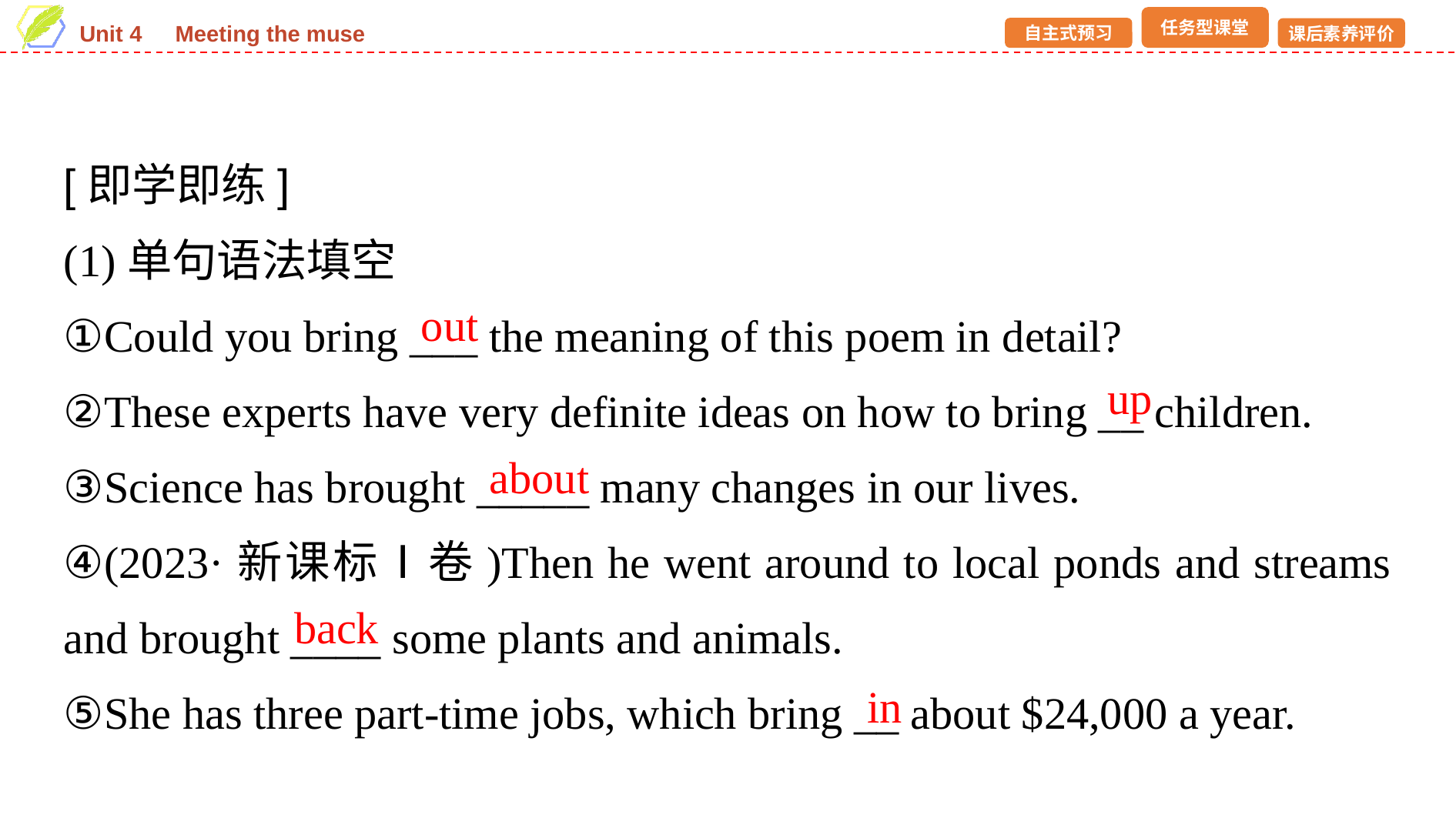

[即学即练]
(1)单句语法填空
①Could you bring ___ the meaning of this poem in detail?
②These experts have very definite ideas on how to bring __ children.
③Science has brought _____ many changes in our lives.
④(2023·新课标Ⅰ卷)Then he went around to local ponds and streams and brought ____ some plants and animals.
⑤She has three part-time jobs, which bring __ about $24,000 a year.
out
up
about
back
in